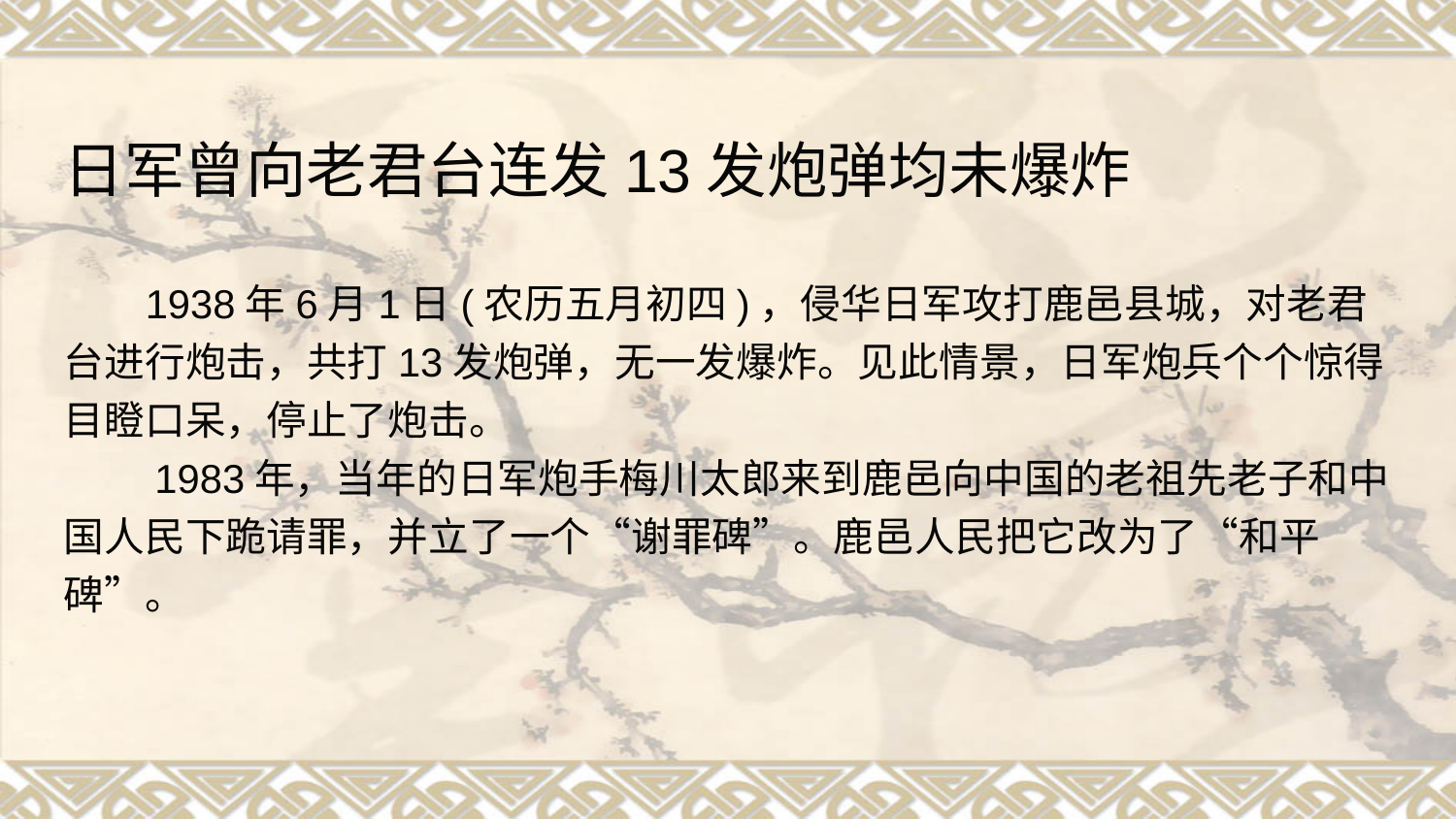

# 日军曾向老君台连发13发炮弹均未爆炸 　　1938年6月1日(农历五月初四)，侵华日军攻打鹿邑县城，对老君台进行炮击，共打13发炮弹，无一发爆炸。见此情景，日军炮兵个个惊得目瞪口呆，停止了炮击。 　　1983年，当年的日军炮手梅川太郎来到鹿邑向中国的老祖先老子和中国人民下跪请罪，并立了一个“谢罪碑”。鹿邑人民把它改为了“和平碑”。